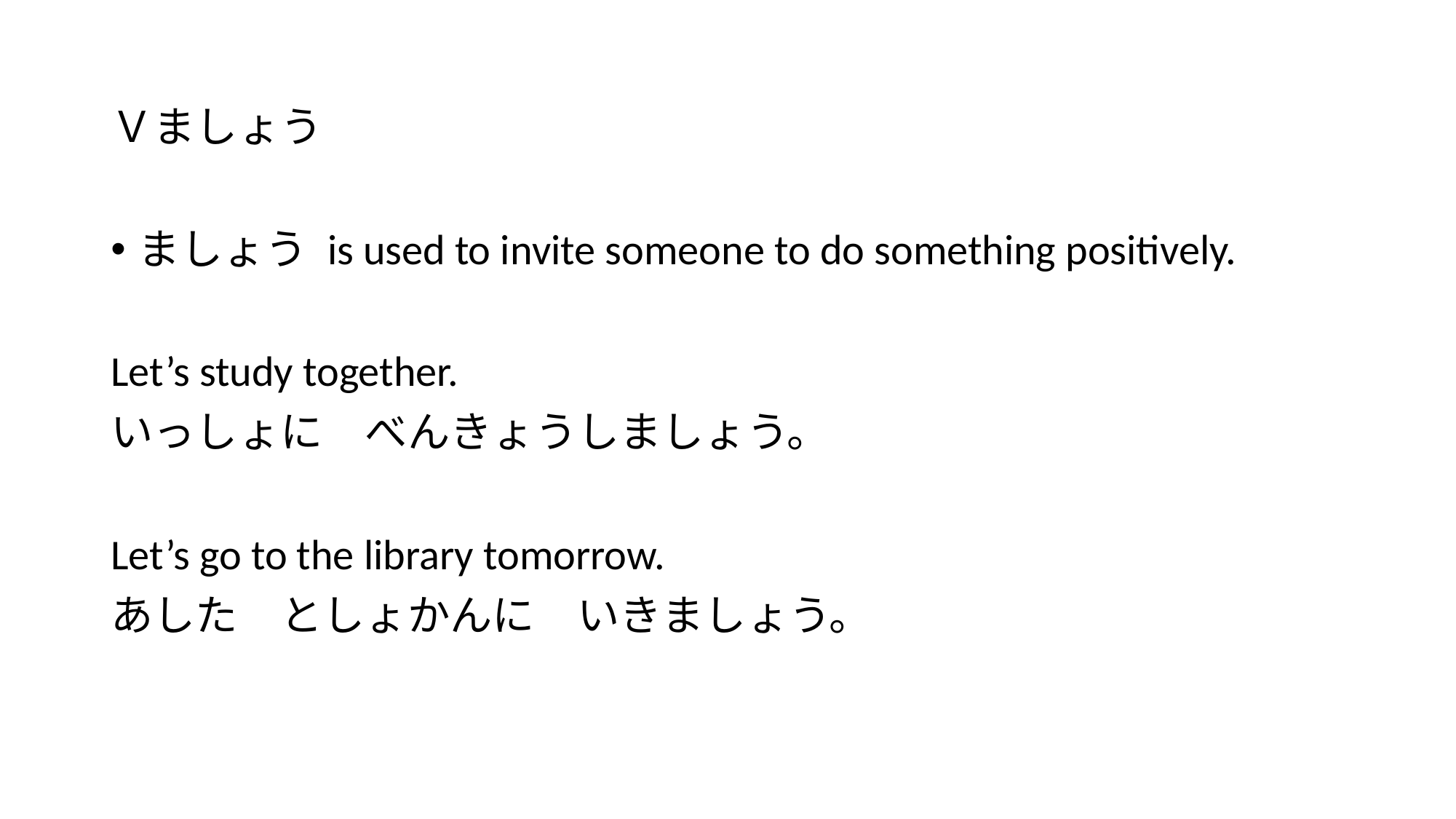

#
Ｖましょう

ましょう is used to invite someone to do something positively.

Let’s study together.
いっしょに　べんきょうしましょう。

Let’s go to the library tomorrow.
あした　としょかんに　いきましょう。